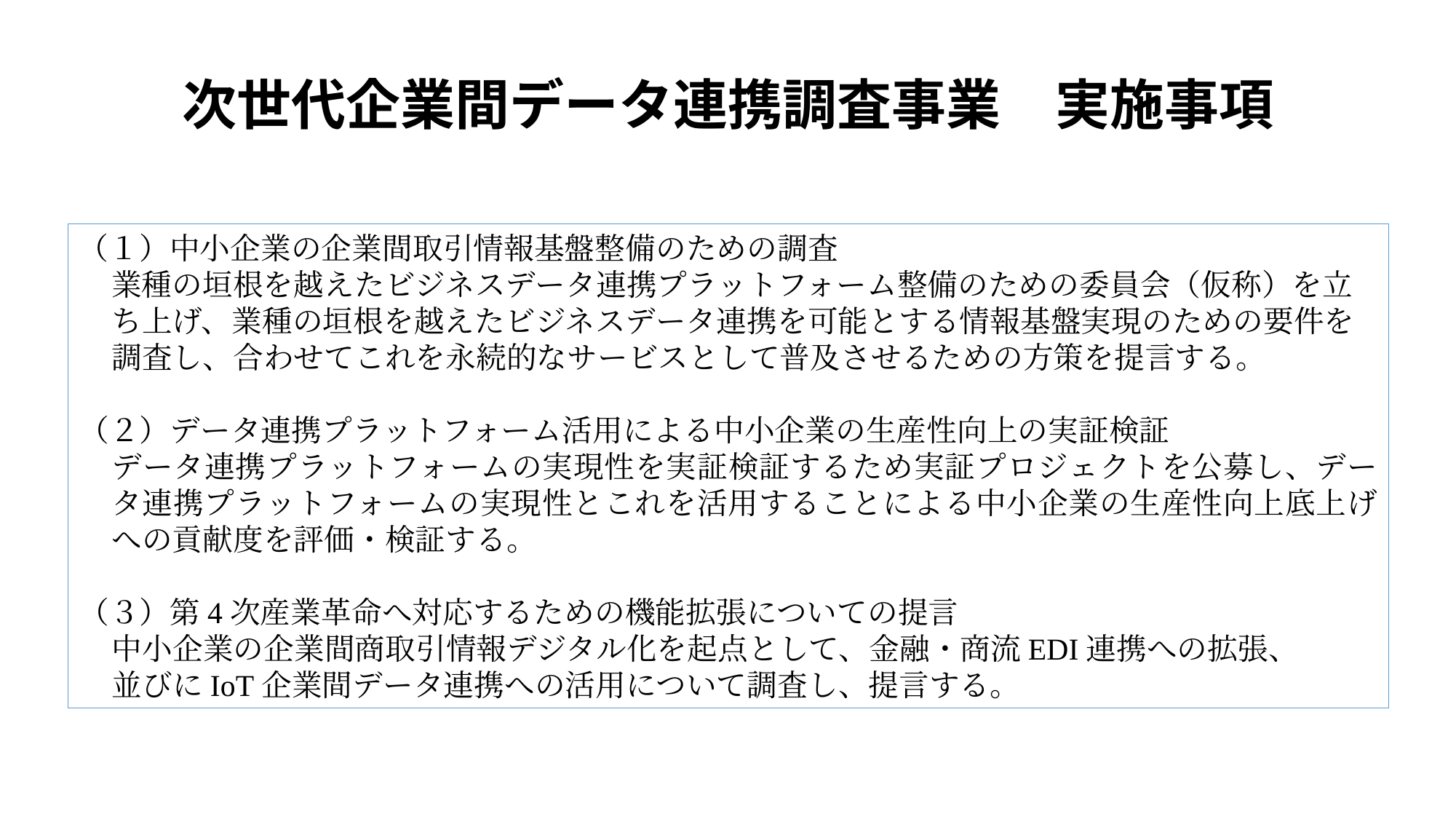

次世代企業間データ連携調査事業　実施事項
（１）中小企業の企業間取引情報基盤整備のための調査
業種の垣根を越えたビジネスデータ連携プラットフォーム整備のための委員会（仮称）を立ち上げ、業種の垣根を越えたビジネスデータ連携を可能とする情報基盤実現のための要件を調査し、合わせてこれを永続的なサービスとして普及させるための方策を提言する。

（２）データ連携プラットフォーム活用による中小企業の生産性向上の実証検証
データ連携プラットフォームの実現性を実証検証するため実証プロジェクトを公募し、データ連携プラットフォームの実現性とこれを活用することによる中小企業の生産性向上底上げへの貢献度を評価・検証する。

（３）第4次産業革命へ対応するための機能拡張についての提言
中小企業の企業間商取引情報デジタル化を起点として、金融・商流EDI連携への拡張、
並びにIoT企業間データ連携への活用について調査し、提言する。